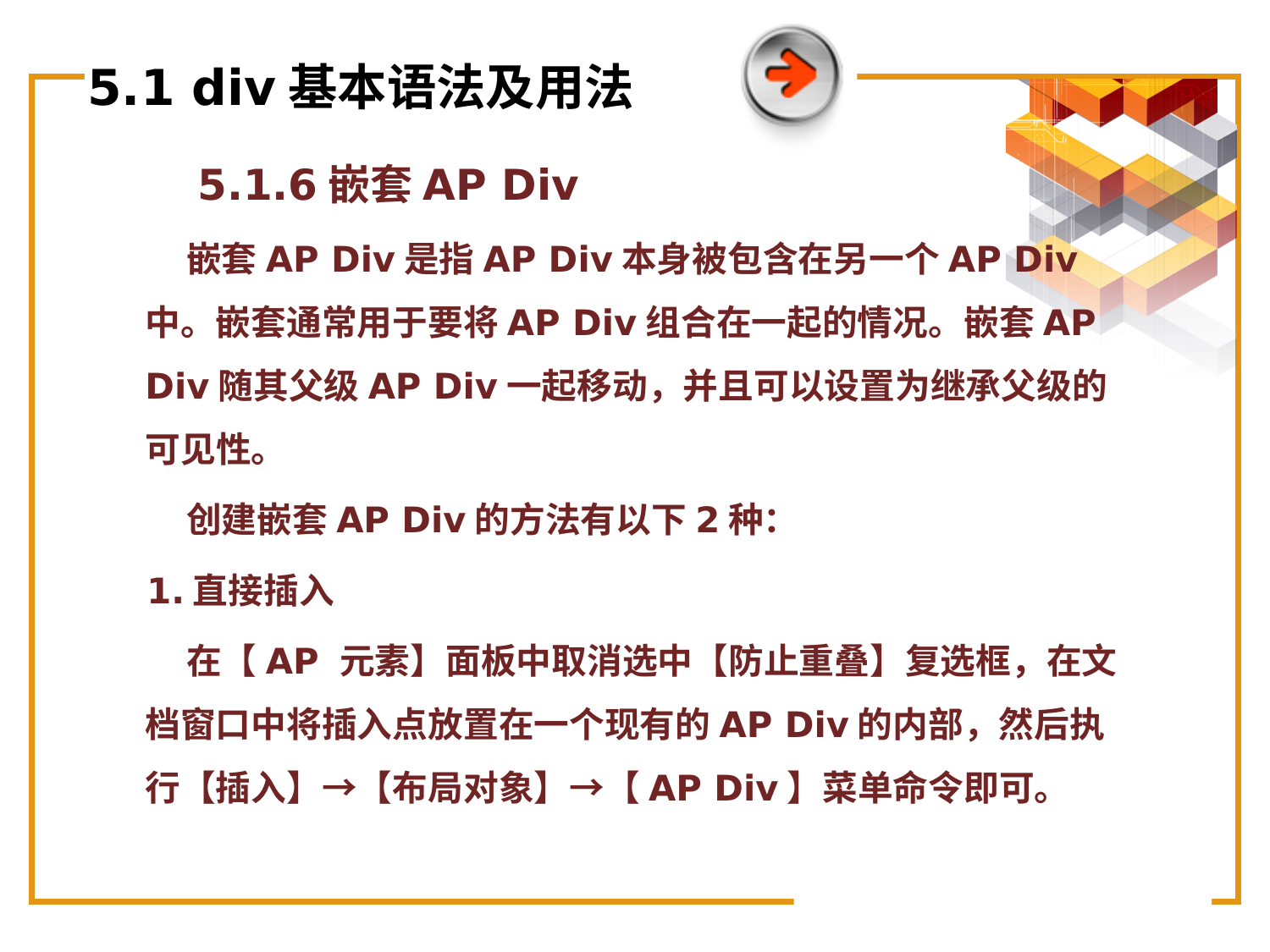

# 5.1 div基本语法及用法
5.1.6嵌套AP Div
          嵌套AP Div是指AP Div本身被包含在另一个AP Div中。嵌套通常用于要将AP Div组合在一起的情况。嵌套AP Div随其父级AP Div一起移动，并且可以设置为继承父级的可见性。
          创建嵌套AP Div的方法有以下2种：
    1.直接插入
          在【AP 元素】面板中取消选中【防止重叠】复选框，在文档窗口中将插入点放置在一个现有的AP Div的内部，然后执行【插入】→【布局对象】→【AP Div】菜单命令即可。